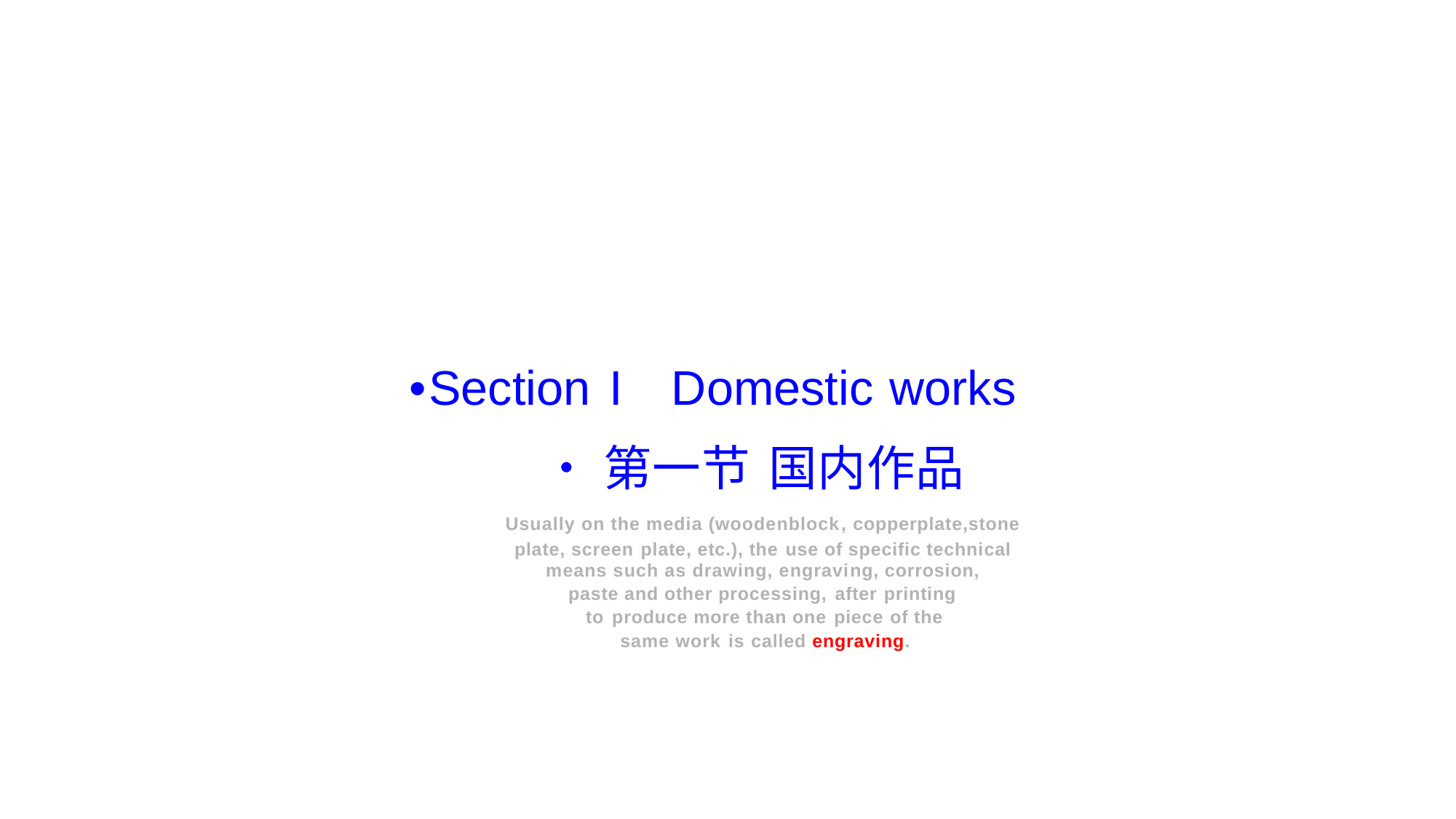

•Section I   Domestic works
•第一节 国内作品
Usually on the media (woodenblock, copperplate,stone
plate, screen plate, etc.), the use of specific technical
means such as drawing, engraving, corrosion,
paste and other processing, after printing
to produce more than one piece of the
same work is called engraving.